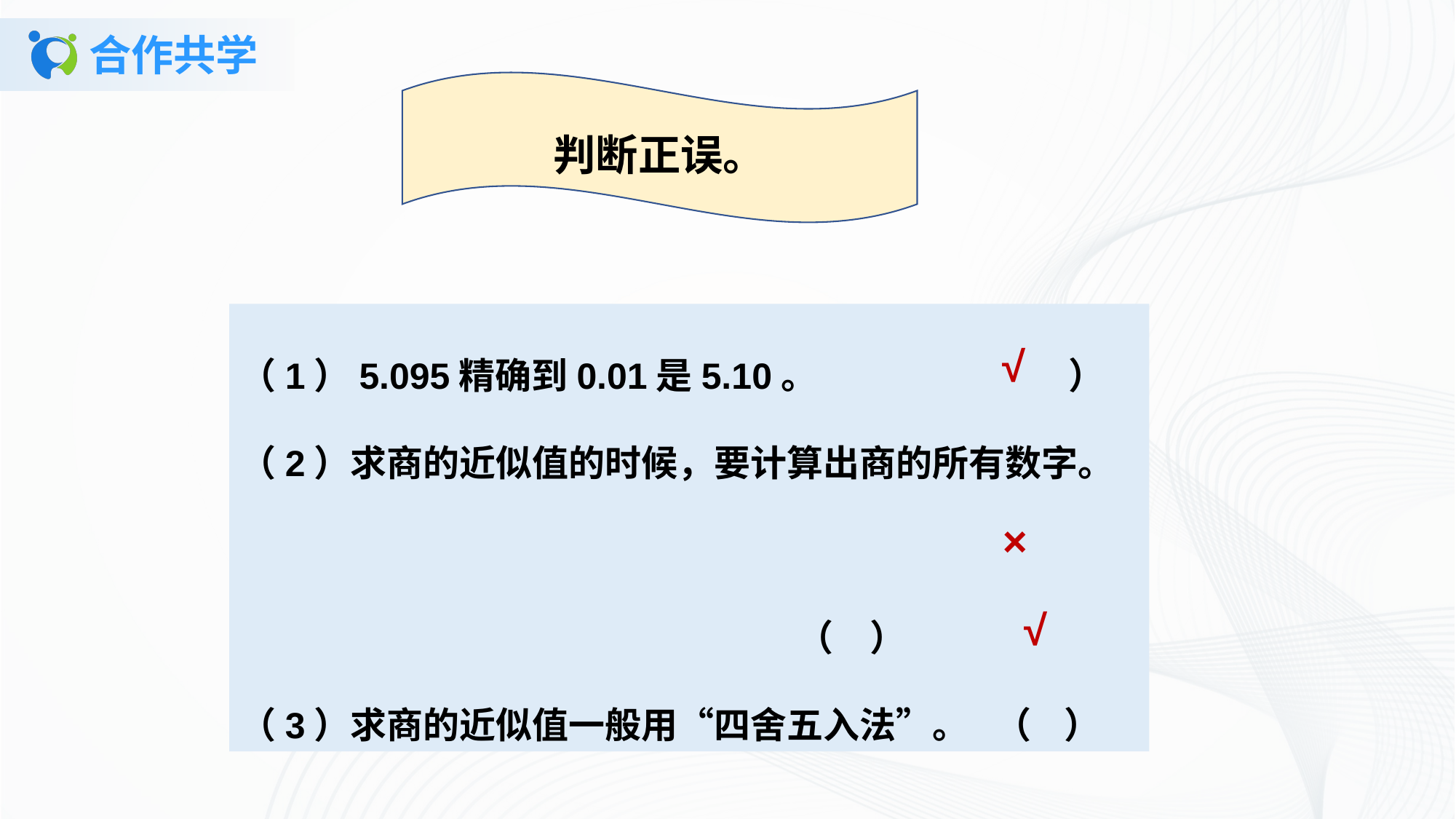

# 合作共学
判断正误。

（1）5.095精确到0.01是5.10。            （  ）
（2）求商的近似值的时候，要计算出商的所有数字。
                                                                   （  ）
（3）求商的近似值一般用“四舍五入法”。  （    ）
√
×
√